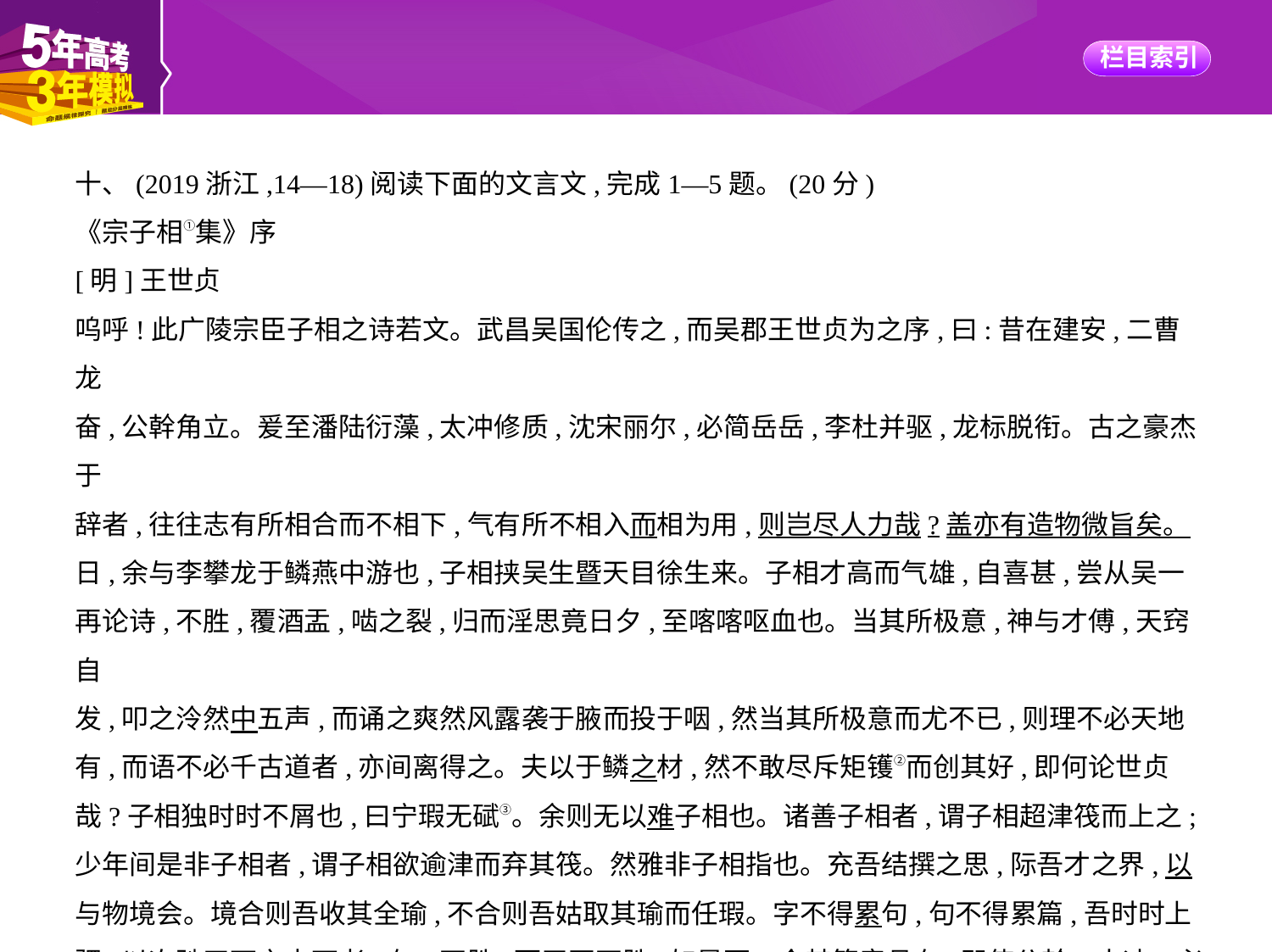

十、(2019浙江,14—18)阅读下面的文言文,完成1—5题。(20分)
《宗子相①集》序
[明]王世贞
呜呼!此广陵宗臣子相之诗若文。武昌吴国伦传之,而吴郡王世贞为之序,曰:昔在建安,二曹龙
奋,公幹角立。爰至潘陆衍藻,太冲修质,沈宋丽尔,必简岳岳,李杜并驱,龙标脱衔。古之豪杰于
辞者,往往志有所相合而不相下,气有所不相入而相为用,则岂尽人力哉?盖亦有造物微旨矣。
日,余与李攀龙于鳞燕中游也,子相挟吴生暨天目徐生来。子相才高而气雄,自喜甚,尝从吴一
再论诗,不胜,覆酒盂,啮之裂,归而淫思竟日夕,至喀喀呕血也。当其所极意,神与才傅,天窍自
发,叩之泠然中五声,而诵之爽然风露袭于腋而投于咽,然当其所极意而尤不已,则理不必天地
有,而语不必千古道者,亦间离得之。夫以于鳞之材,然不敢尽斥矩镬②而创其好,即何论世贞
哉?子相独时时不屑也,曰宁瑕无碔③。余则无以难子相也。诸善子相者,谓子相超津筏而上之;
少年间是非子相者,谓子相欲逾津而弃其筏。然雅非子相指也。充吾结撰之思,际吾才之界,以
与物境会。境合则吾收其全瑜,不合则吾姑取其瑜而任瑕。字不得累句,句不得累篇,吾时时上
驷,以次驰天下之中下者,有一不胜,而无再不胜,如是耳。今其篇章具在,即使公幹、太冲、必